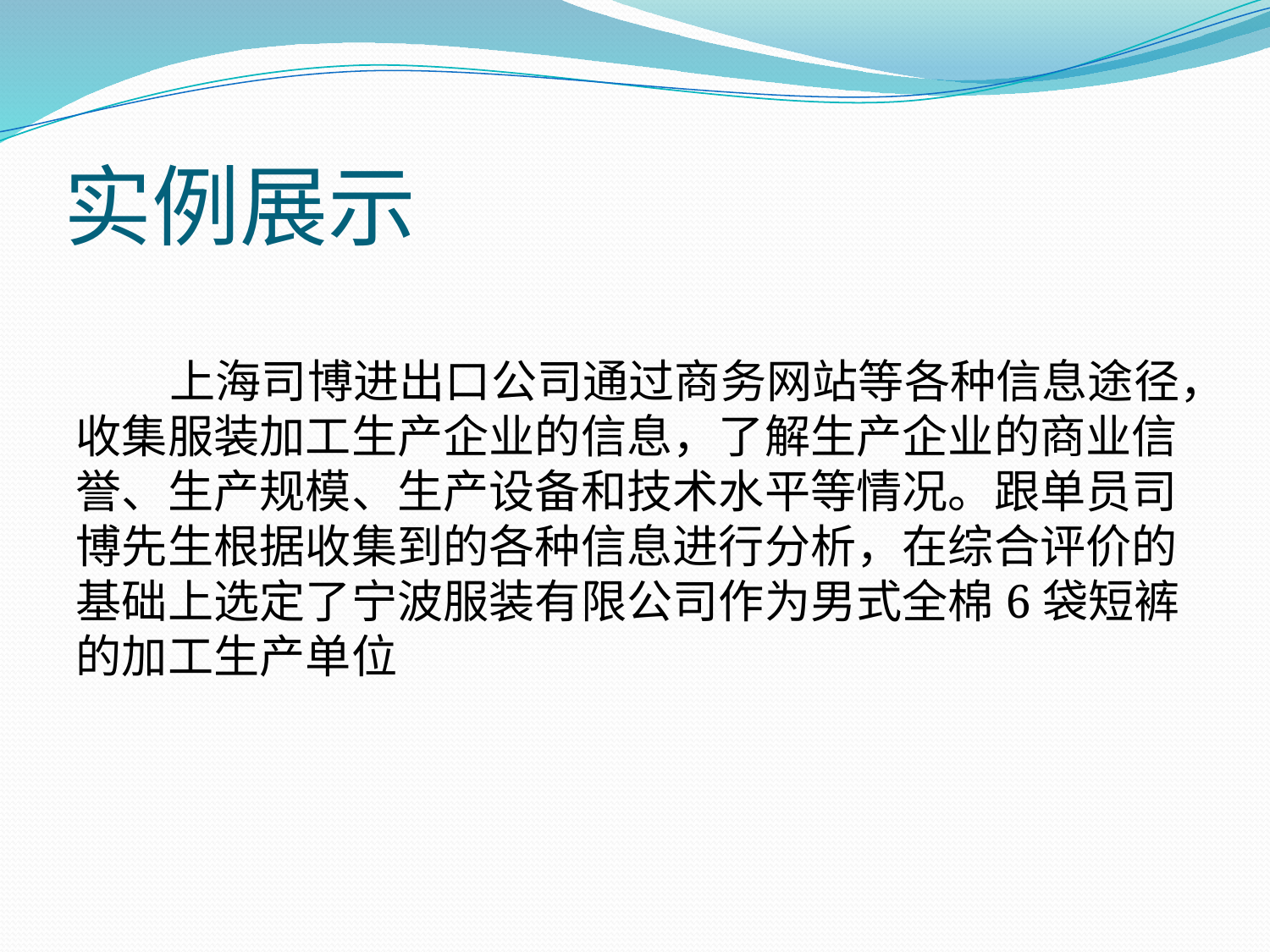

# 实例展示
        上海司博进出口公司通过商务网站等各种信息途径，收集服装加工生产企业的信息，了解生产企业的商业信誉、生产规模、生产设备和技术水平等情况。跟单员司博先生根据收集到的各种信息进行分析，在综合评价的基础上选定了宁波服装有限公司作为男式全棉6袋短裤的加工生产单位